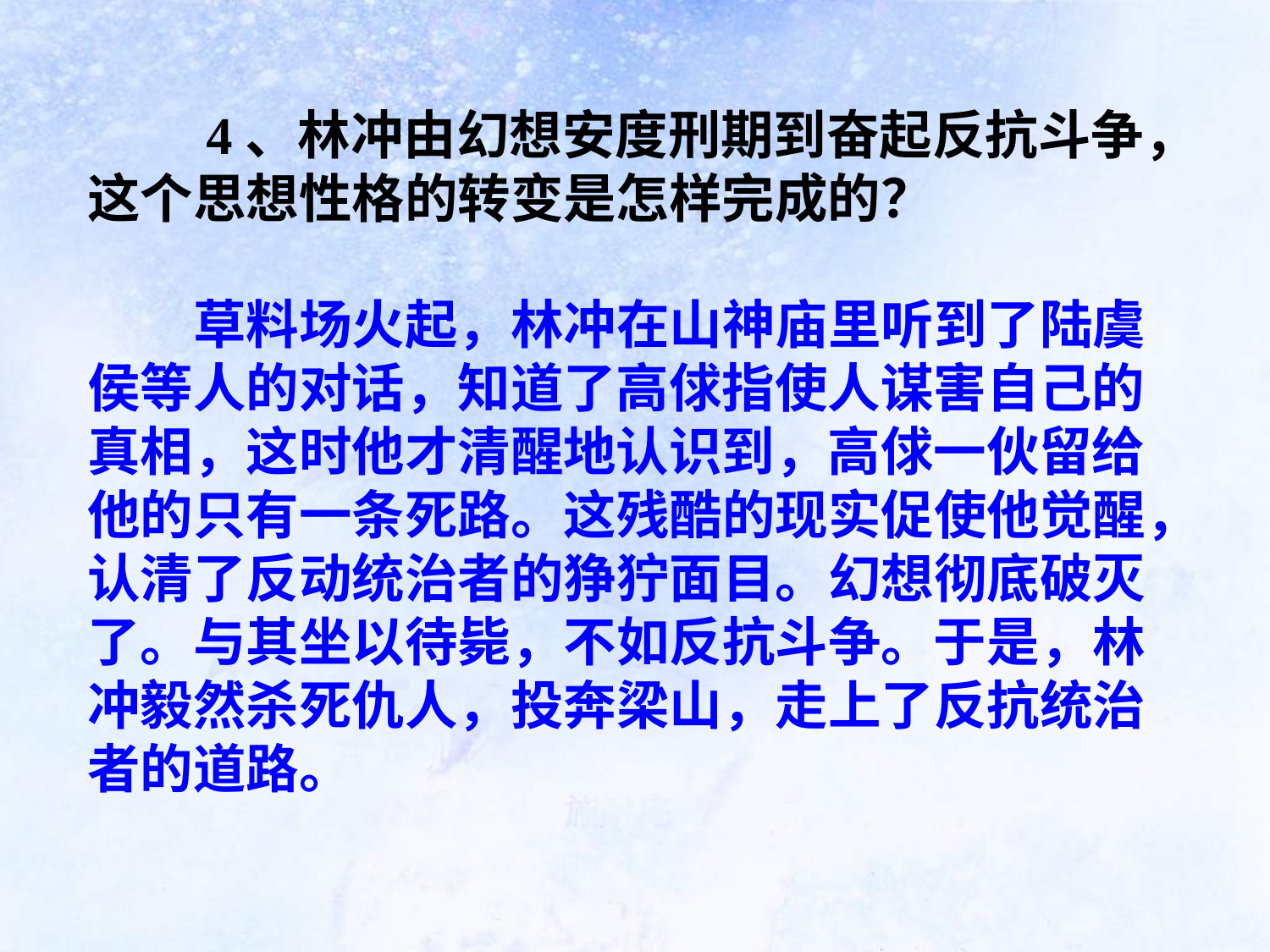

4、林冲由幻想安度刑期到奋起反抗斗争，这个思想性格的转变是怎样完成的？

　　草料场火起，林冲在山神庙里听到了陆虞侯等人的对话，知道了高俅指使人谋害自己的真相，这时他才清醒地认识到，高俅一伙留给他的只有一条死路。这残酷的现实促使他觉醒，认清了反动统治者的狰狞面目。幻想彻底破灭了。与其坐以待毙，不如反抗斗争。于是，林冲毅然杀死仇人，投奔梁山，走上了反抗统治者的道路。